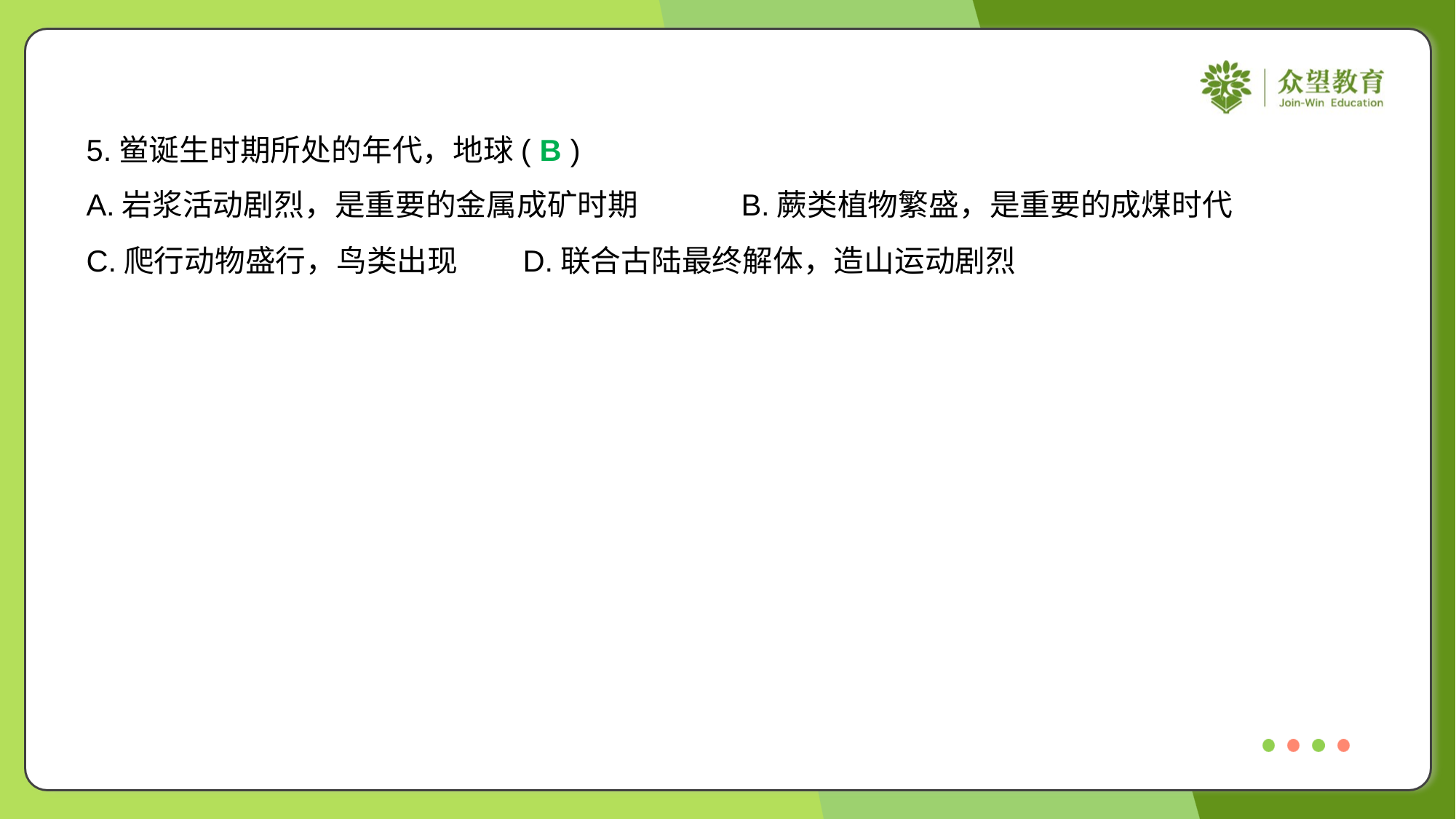

5.鲎诞生时期所处的年代，地球(     )
B
A.岩浆活动剧烈，是重要的金属成矿时期	B.蕨类植物繁盛，是重要的成煤时代
C.爬行动物盛行，鸟类出现	D.联合古陆最终解体，造山运动剧烈